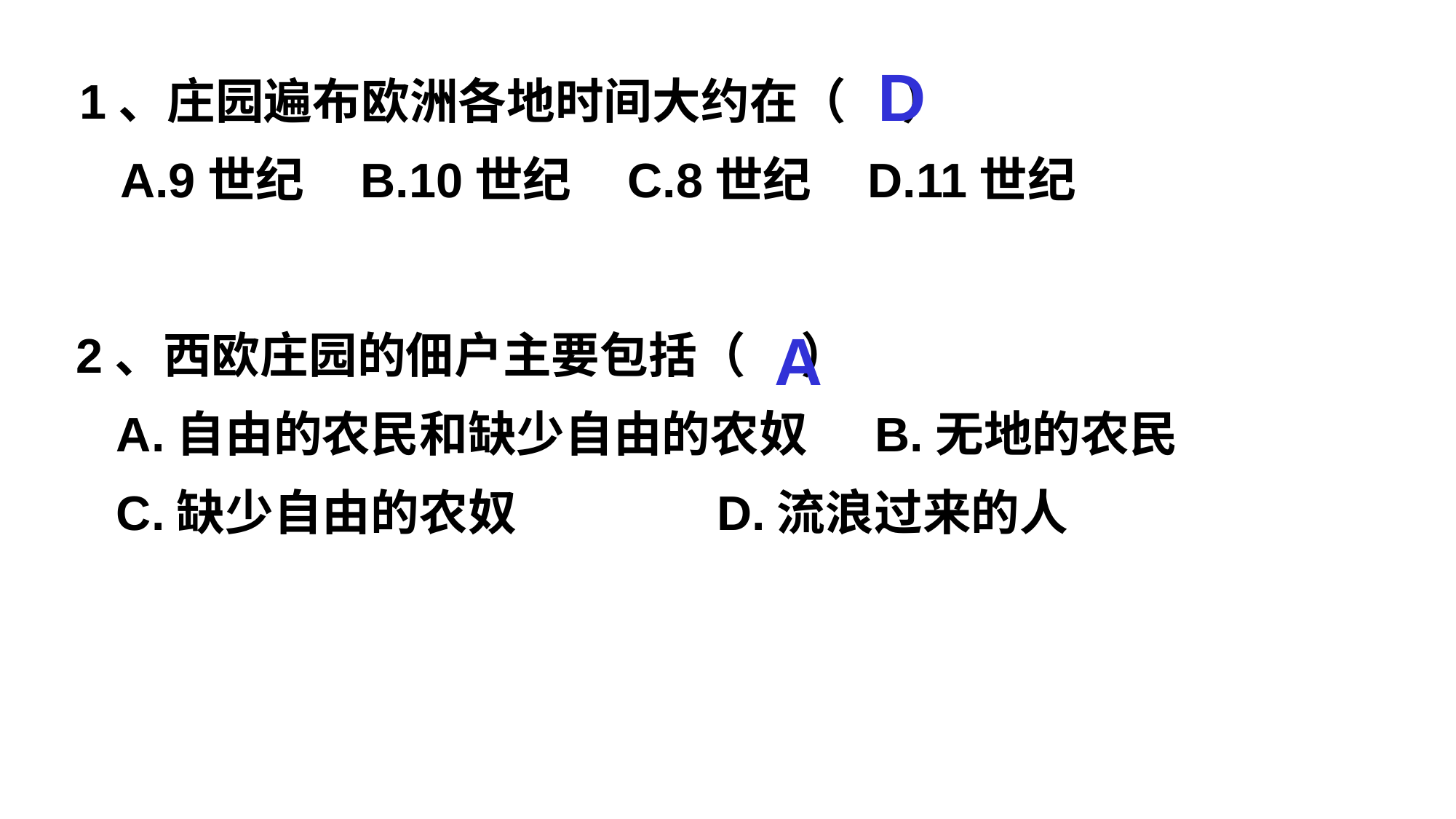

1、庄园遍布欧洲各地时间大约在（     ）
   A.9世纪    B.10世纪    C.8世纪    D.11世纪
D
2、西欧庄园的佃户主要包括（     ）
   A.自由的农民和缺少自由的农奴     B.无地的农民
   C.缺少自由的农奴                 D.流浪过来的人
A